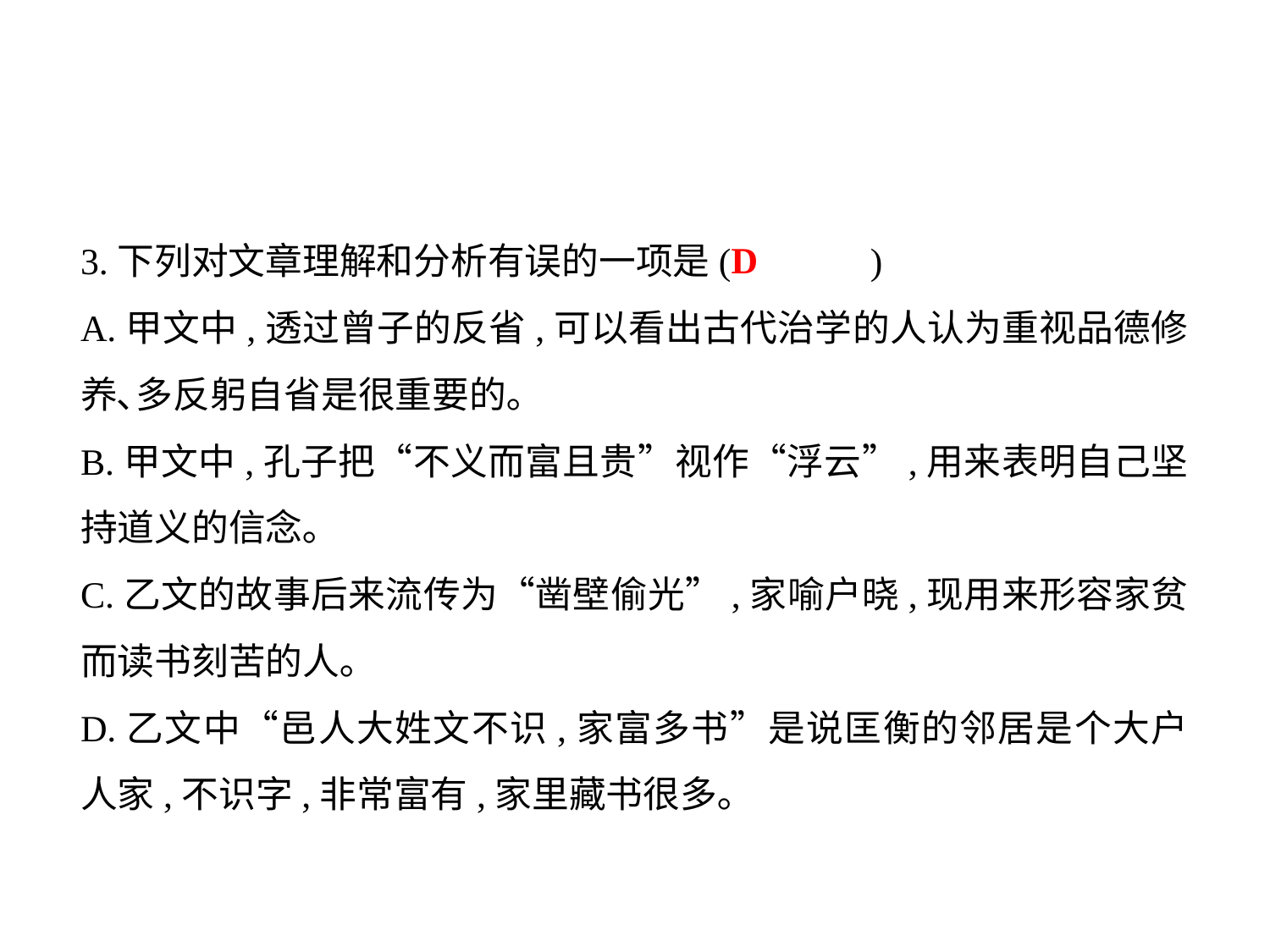

3.下列对文章理解和分析有误的一项是(	   )
A.甲文中,透过曾子的反省,可以看出古代治学的人认为重视品德修养､多反躬自省是很重要的｡
B.甲文中,孔子把“不义而富且贵”视作“浮云”,用来表明自己坚持道义的信念｡
C.乙文的故事后来流传为“凿壁偷光”,家喻户晓,现用来形容家贫而读书刻苦的人｡
D.乙文中“邑人大姓文不识,家富多书”是说匡衡的邻居是个大户人家,不识字,非常富有,家里藏书很多｡
D